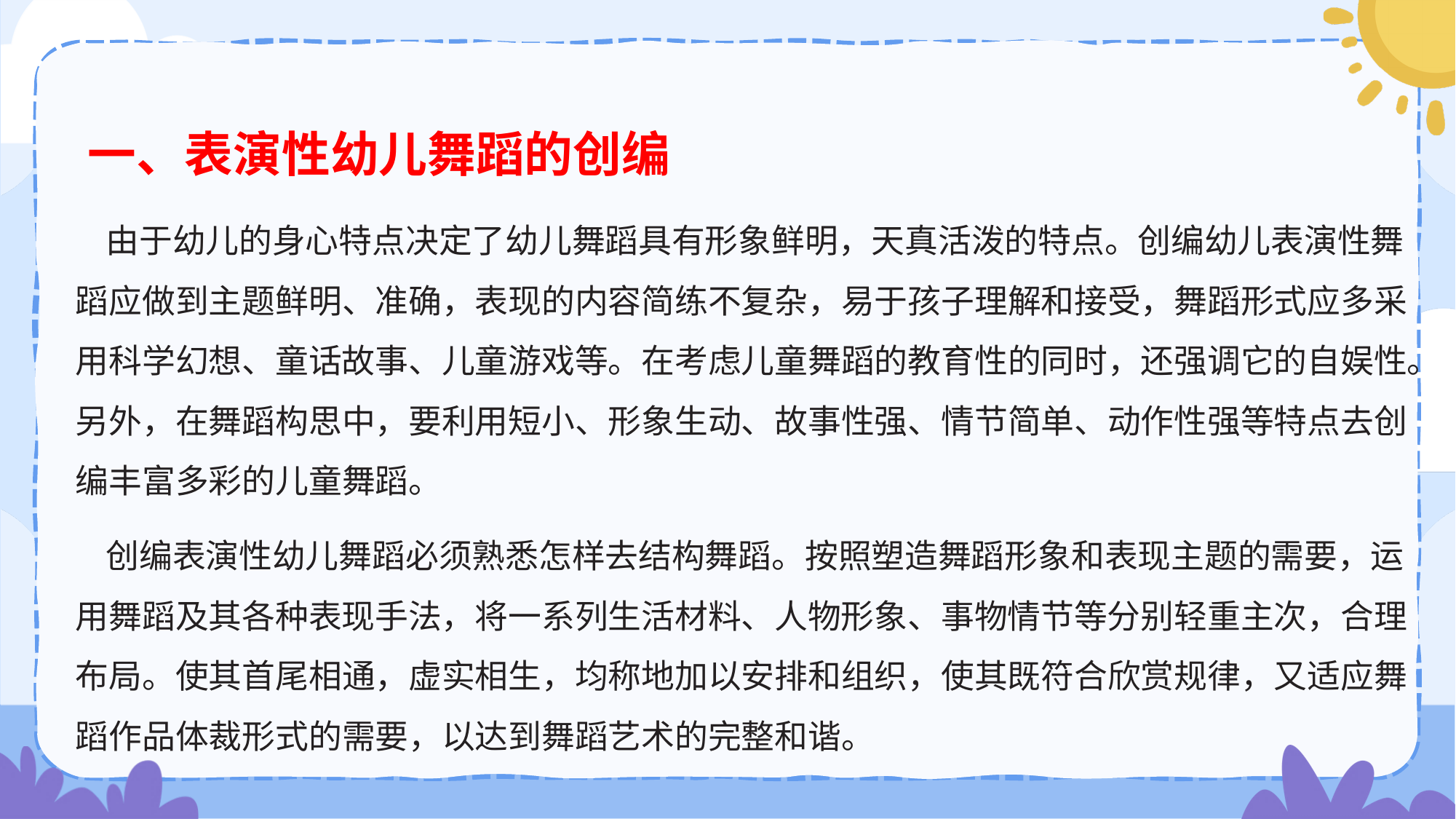

一、表演性幼儿舞蹈的创编
   由于幼儿的身心特点决定了幼儿舞蹈具有形象鲜明，天真活泼的特点。创编幼儿表演性舞蹈应做到主题鲜明、准确，表现的内容简练不复杂，易于孩子理解和接受，舞蹈形式应多采用科学幻想、童话故事、儿童游戏等。在考虑儿童舞蹈的教育性的同时，还强调它的自娱性。另外，在舞蹈构思中，要利用短小、形象生动、故事性强、情节简单、动作性强等特点去创编丰富多彩的儿童舞蹈。
   创编表演性幼儿舞蹈必须熟悉怎样去结构舞蹈。按照塑造舞蹈形象和表现主题的需要，运用舞蹈及其各种表现手法，将一系列生活材料、人物形象、事物情节等分别轻重主次，合理布局。使其首尾相通，虚实相生，均称地加以安排和组织，使其既符合欣赏规律，又适应舞蹈作品体裁形式的需要，以达到舞蹈艺术的完整和谐。